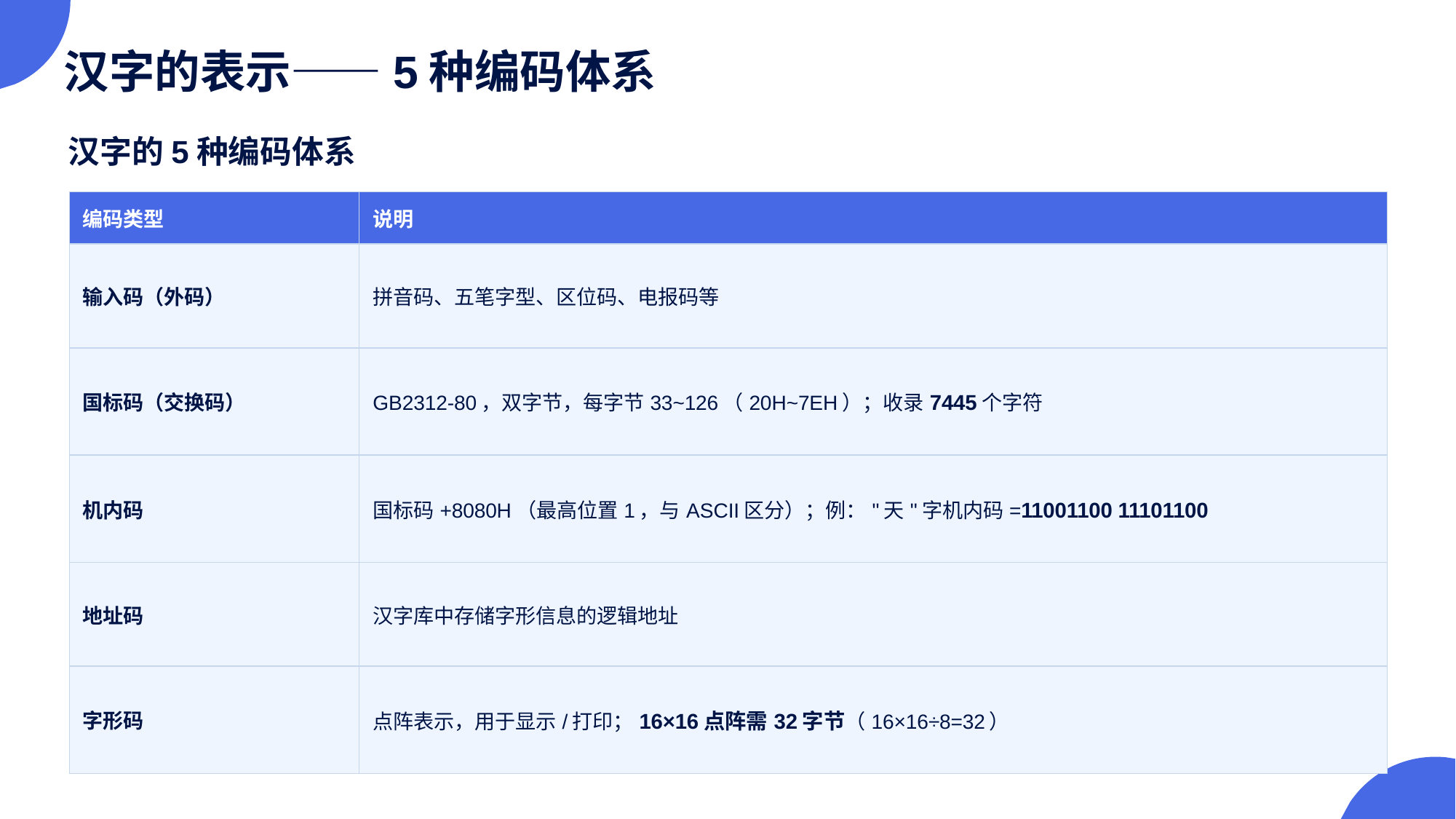

汉字的表示——5种编码体系
汉字的5种编码体系
| 编码类型 | 说明 |
| --- | --- |
| 输入码（外码） | 拼音码、五笔字型、区位码、电报码等 |
| 国标码（交换码） | GB2312-80，双字节，每字节33~126（20H~7EH）；收录7445个字符 |
| 机内码 | 国标码+8080H（最高位置1，与ASCII区分）；例："天"字机内码=11001100 11101100 |
| 地址码 | 汉字库中存储字形信息的逻辑地址 |
| 字形码 | 点阵表示，用于显示/打印；16×16点阵需32字节（16×16÷8=32） |